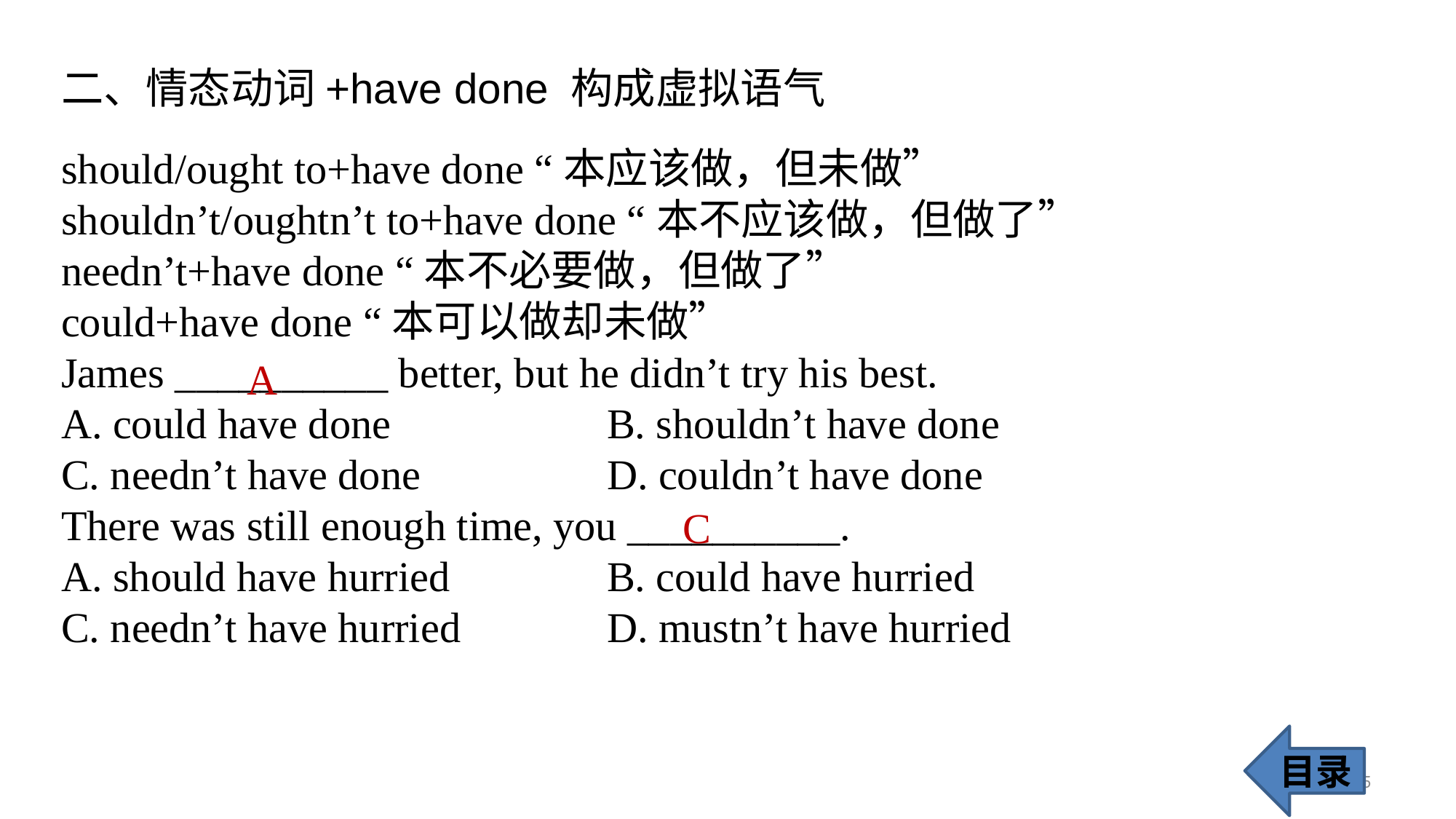

二、情态动词+have done 构成虚拟语气
should/ought to+have done “本应该做，但未做”
shouldn’t/oughtn’t to+have done “本不应该做，但做了”
needn’t+have done “本不必要做，但做了”
could+have done “本可以做却未做”
James __________ better, but he didn’t try his best.
A. could have done 		B. shouldn’t have done
C. needn’t have done 		D. couldn’t have done
There was still enough time, you __________.
A. should have hurried 		B. could have hurried
C. needn’t have hurried 		D. mustn’t have hurried

A
C
目录
75